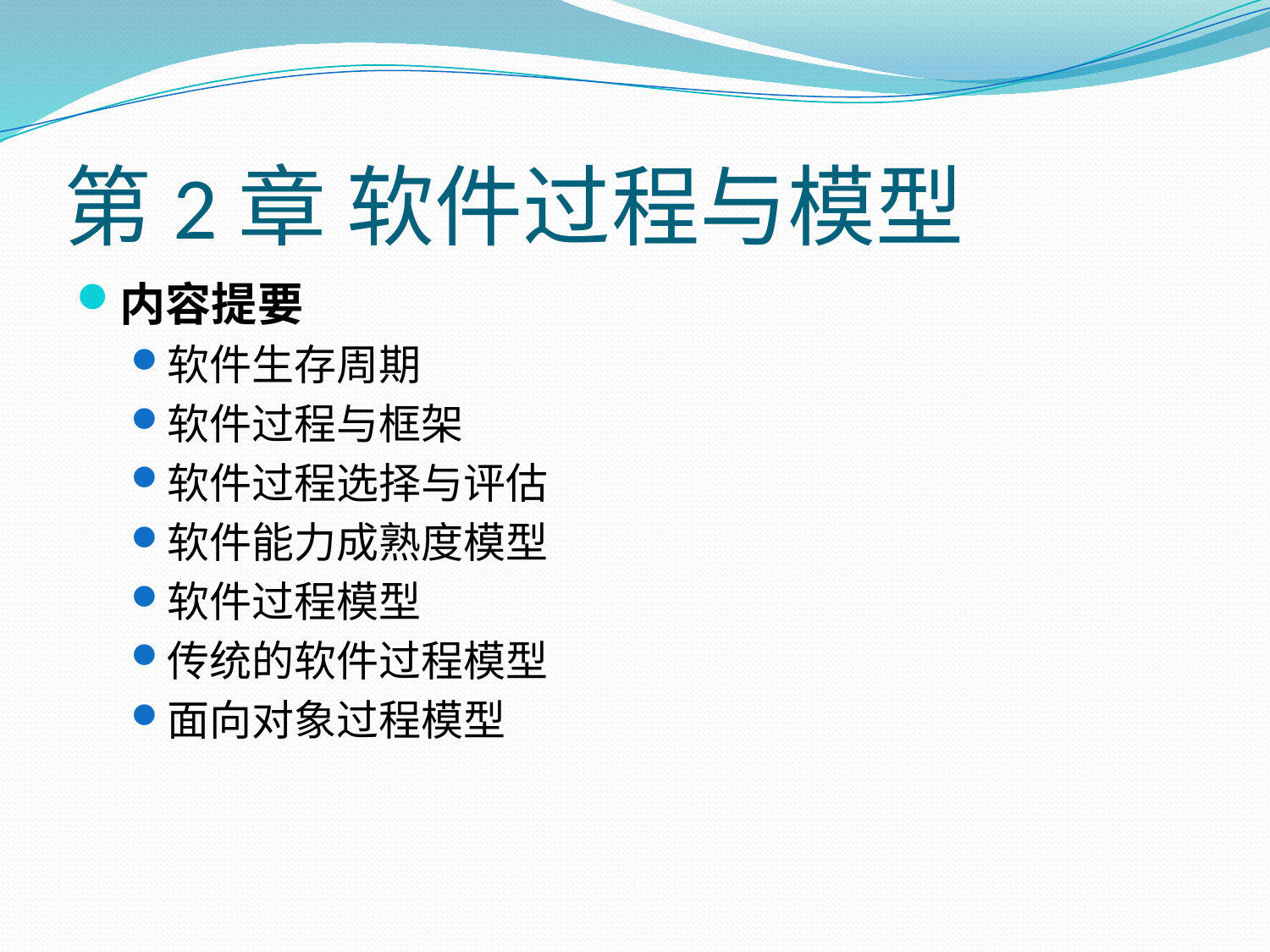

# 第2章 软件过程与模型
内容提要
软件生存周期
软件过程与框架
软件过程选择与评估
软件能力成熟度模型
软件过程模型
传统的软件过程模型
面向对象过程模型